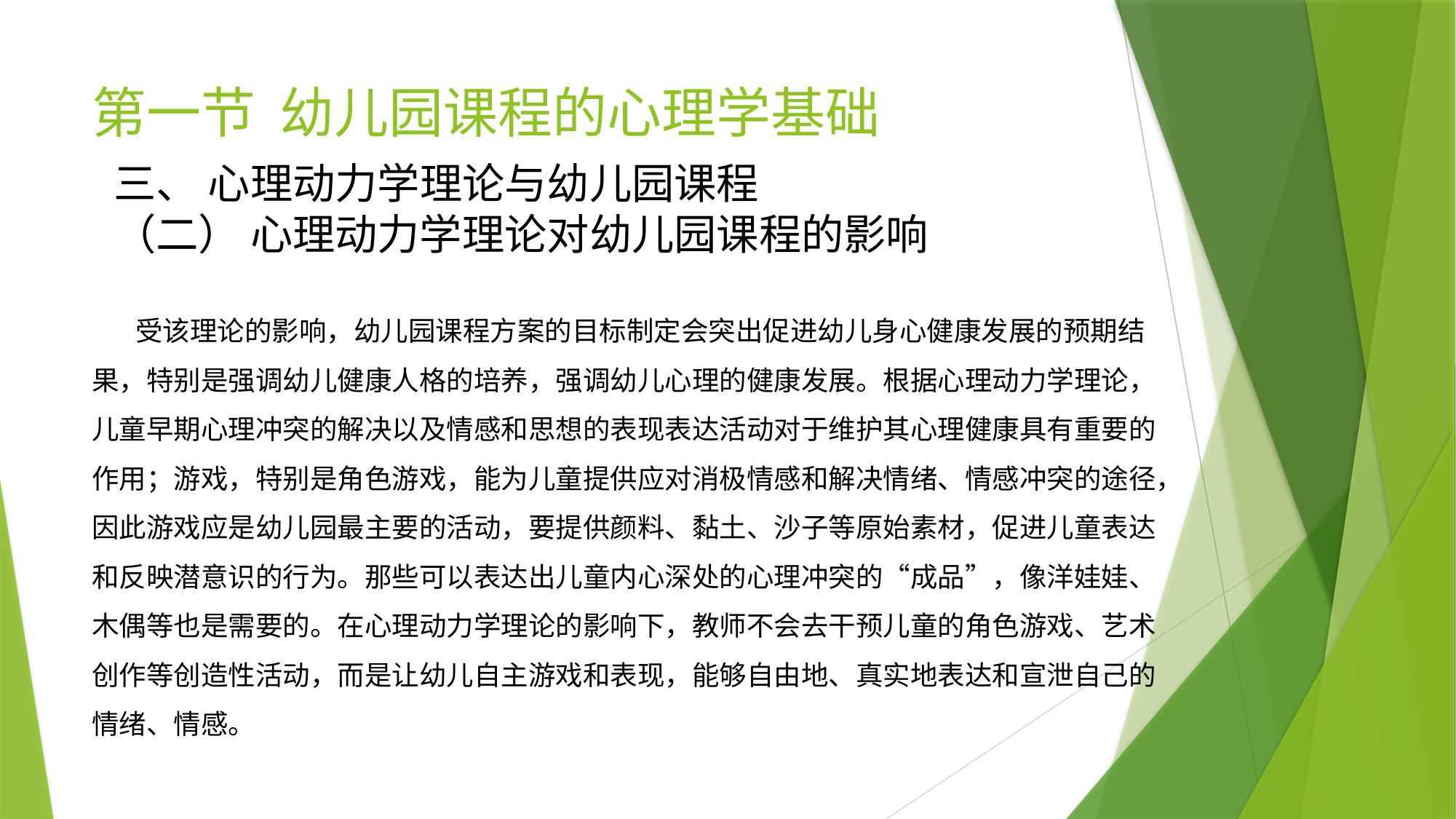

# 第一节  幼儿园课程的心理学基础
三、 心理动力学理论与幼儿园课程
（二） 心理动力学理论对幼儿园课程的影响
      受该理论的影响，幼儿园课程方案的目标制定会突出促进幼儿身心健康发展的预期结果，特别是强调幼儿健康人格的培养，强调幼儿心理的健康发展。根据心理动力学理论，儿童早期心理冲突的解决以及情感和思想的表现表达活动对于维护其心理健康具有重要的作用；游戏，特别是角色游戏，能为儿童提供应对消极情感和解决情绪、情感冲突的途径，因此游戏应是幼儿园最主要的活动，要提供颜料、黏土、沙子等原始素材，促进儿童表达和反映潜意识的行为。那些可以表达出儿童内心深处的心理冲突的“成品”，像洋娃娃、木偶等也是需要的。在心理动力学理论的影响下，教师不会去干预儿童的角色游戏、艺术创作等创造性活动，而是让幼儿自主游戏和表现，能够自由地、真实地表达和宣泄自己的情绪、情感。